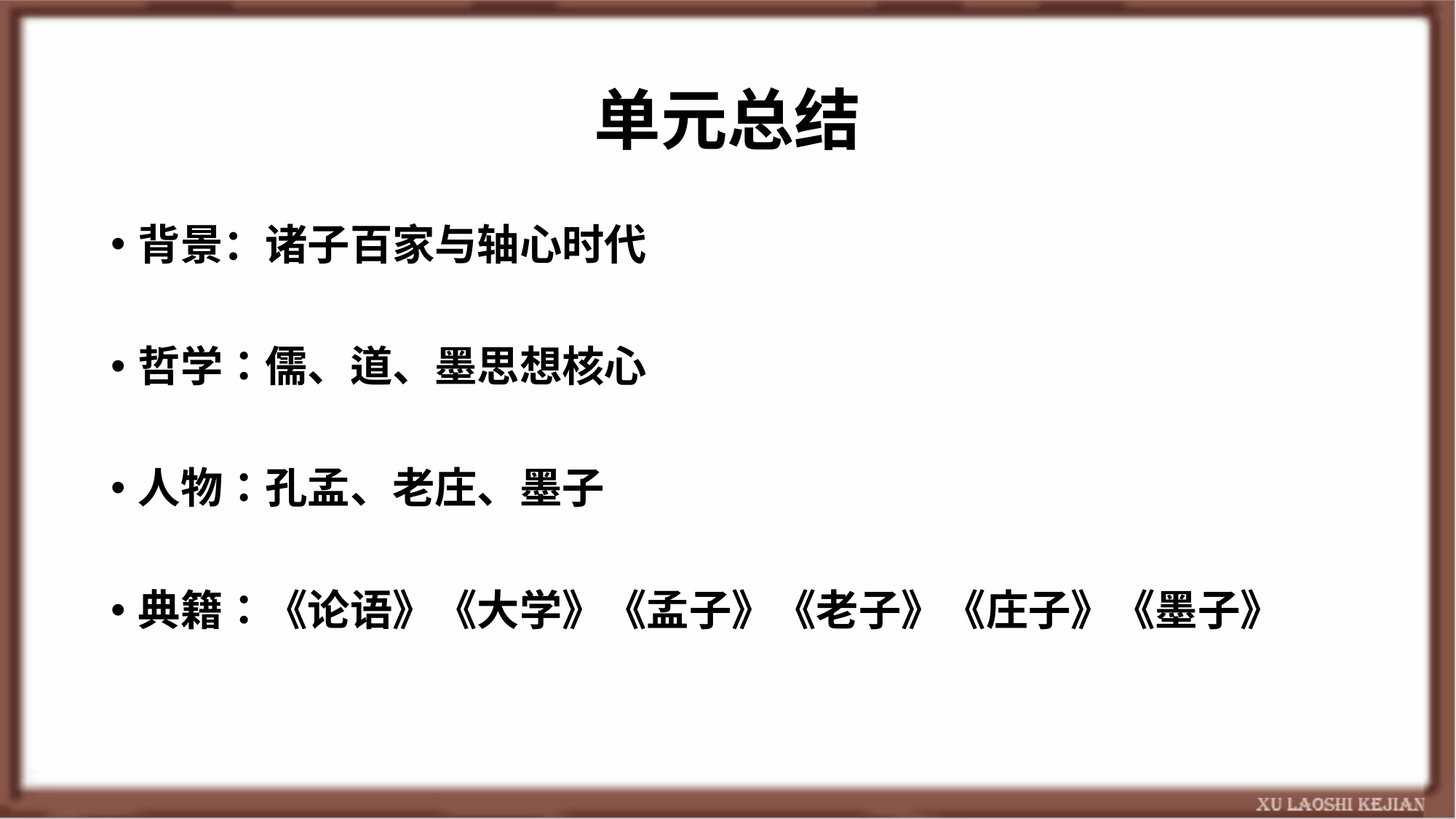

# 单元总结
背景：诸子百家与轴心时代

哲学：儒、道、墨思想核心

人物：孔孟、老庄、墨子

典籍：《论语》《大学》《孟子》《老子》《庄子》《墨子》